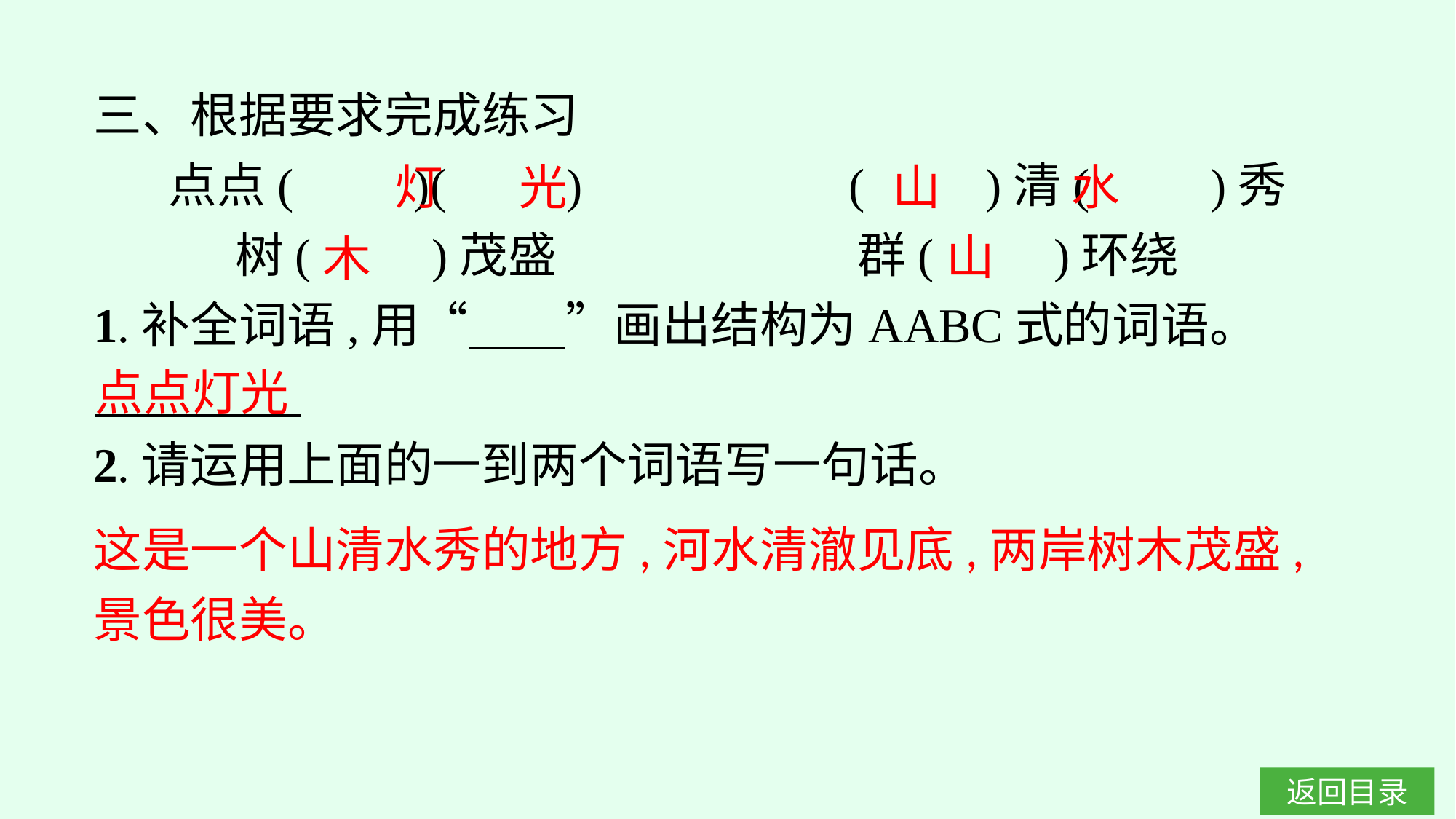

三、根据要求完成练习
点点(　　)(　　)　　　　　(　　)清(　　)秀
	树(　　)茂盛				群(　　)环绕
1.补全词语,用“　　”画出结构为AABC式的词语。

2.请运用上面的一到两个词语写一句话。
灯       光
山            水
山
木
点点灯光
这是一个山清水秀的地方,河水清澈见底,两岸树木茂盛,景色很美。